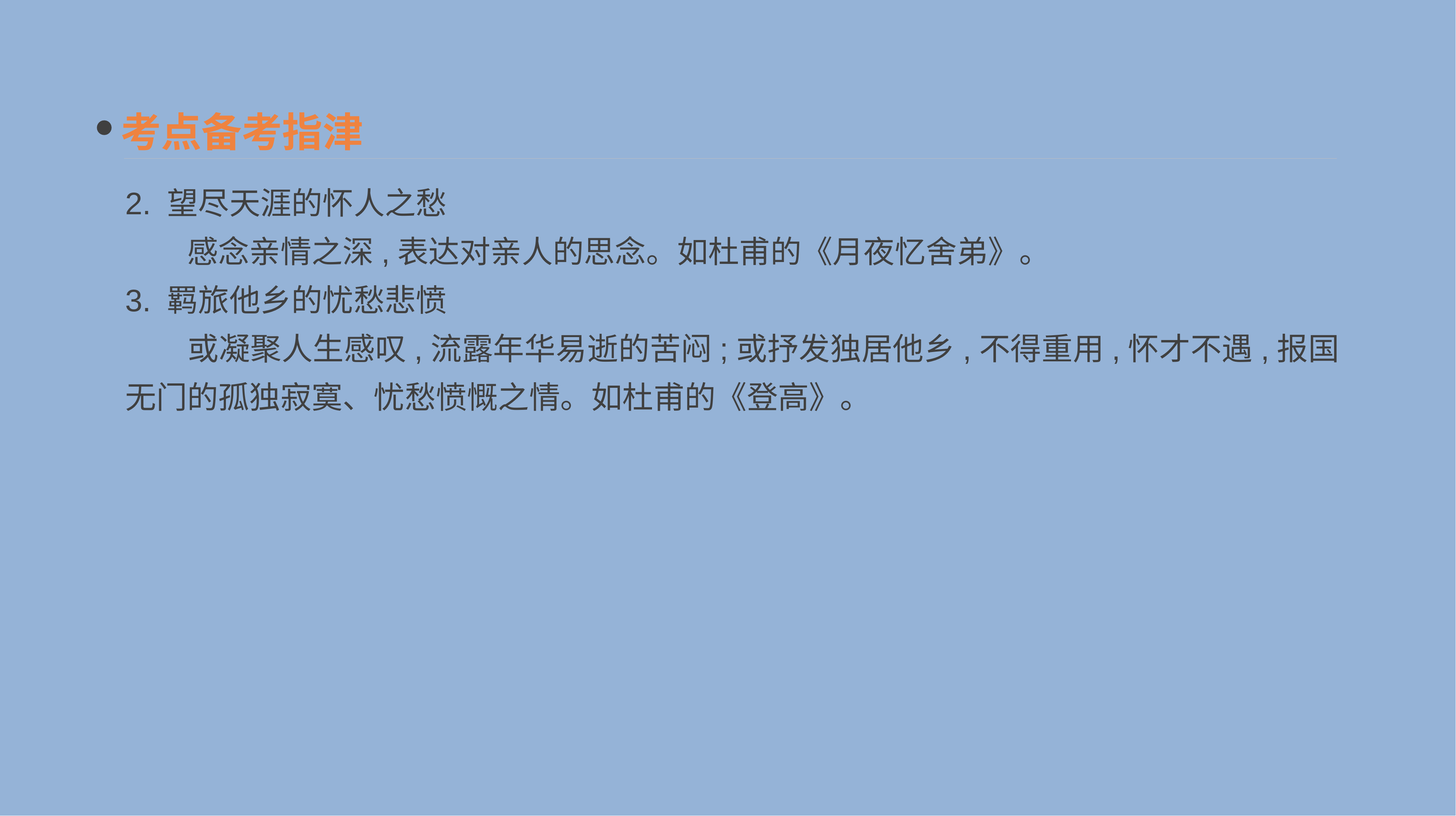

考点备考指津

2. 望尽天涯的怀人之愁
　　感念亲情之深,表达对亲人的思念。如杜甫的《月夜忆舍弟》。
3. 羁旅他乡的忧愁悲愤
　　或凝聚人生感叹,流露年华易逝的苦闷;或抒发独居他乡,不得重用,怀才不遇,报国无门的孤独寂寞、忧愁愤慨之情。如杜甫的《登高》。